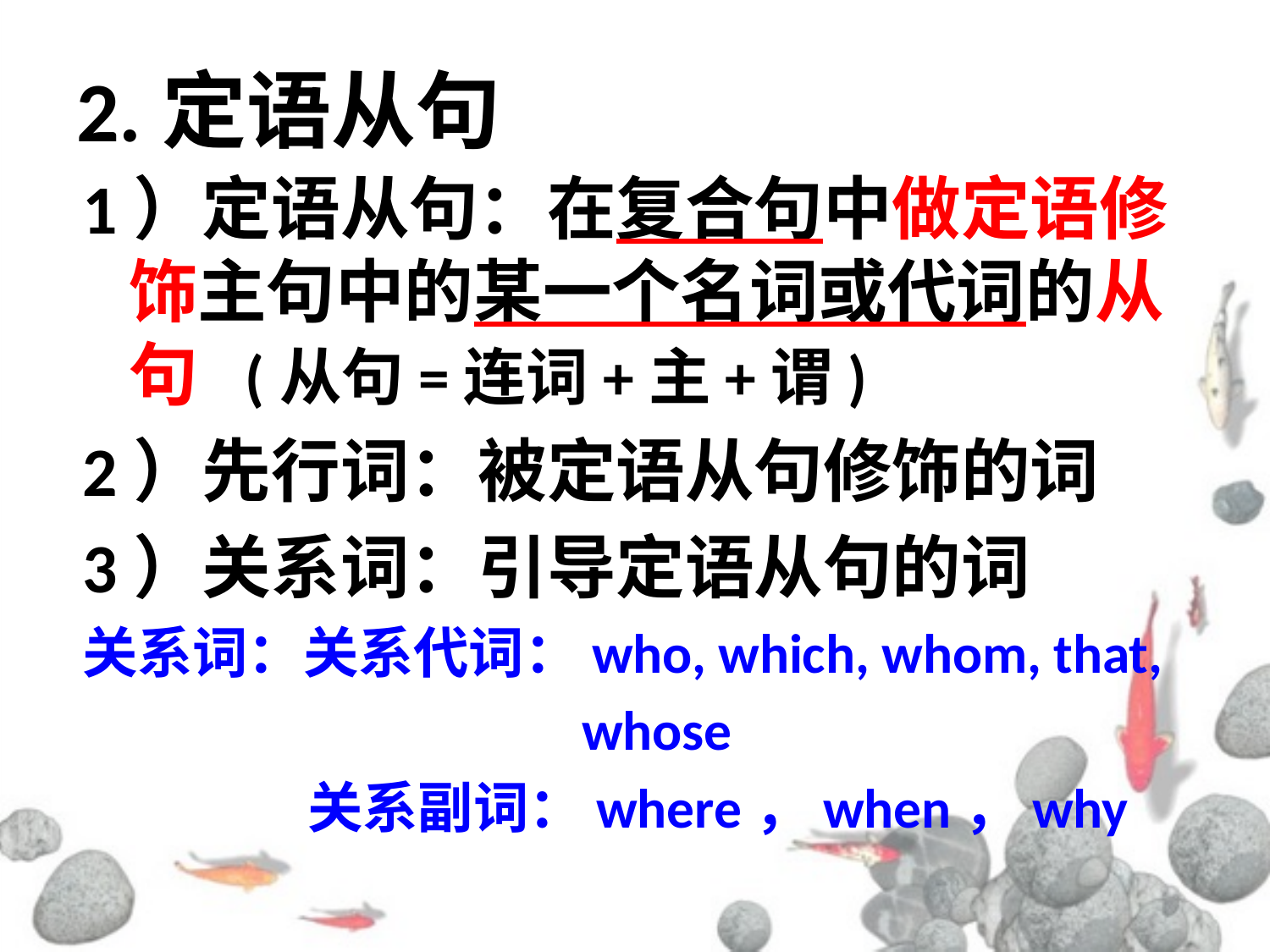

# 2.定语从句
1）定语从句：在复合句中做定语修饰主句中的某一个名词或代词的从句  (从句=连词+主+谓)
2）先行词：被定语从句修饰的词
3）关系词：引导定语从句的词
关系词：关系代词：who, which, whom, that,
                                        whose
                 关系副词：where，when，why